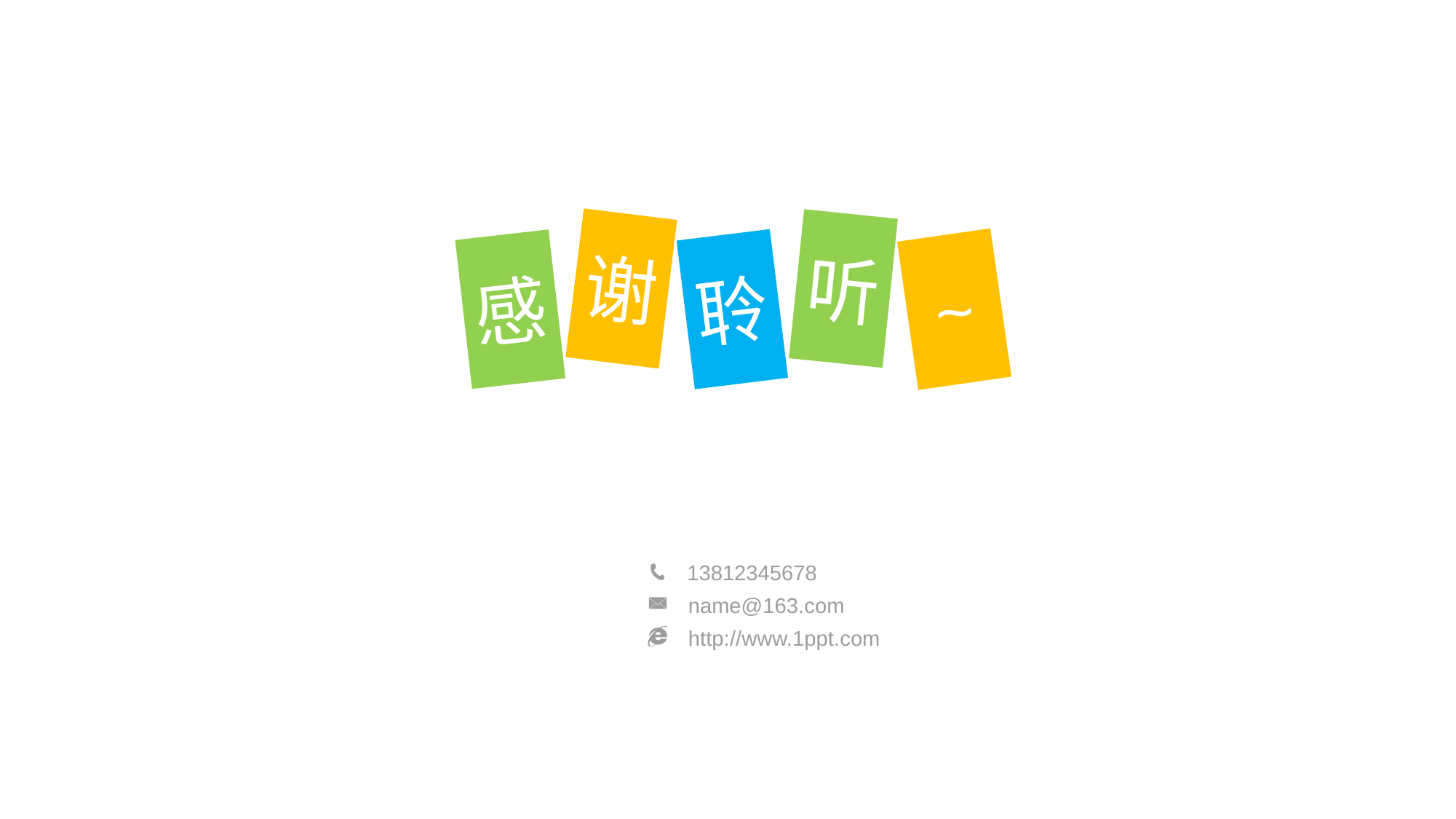

谢
听
感
聆
~
13812345678

name@163.com

http://www.1ppt.com